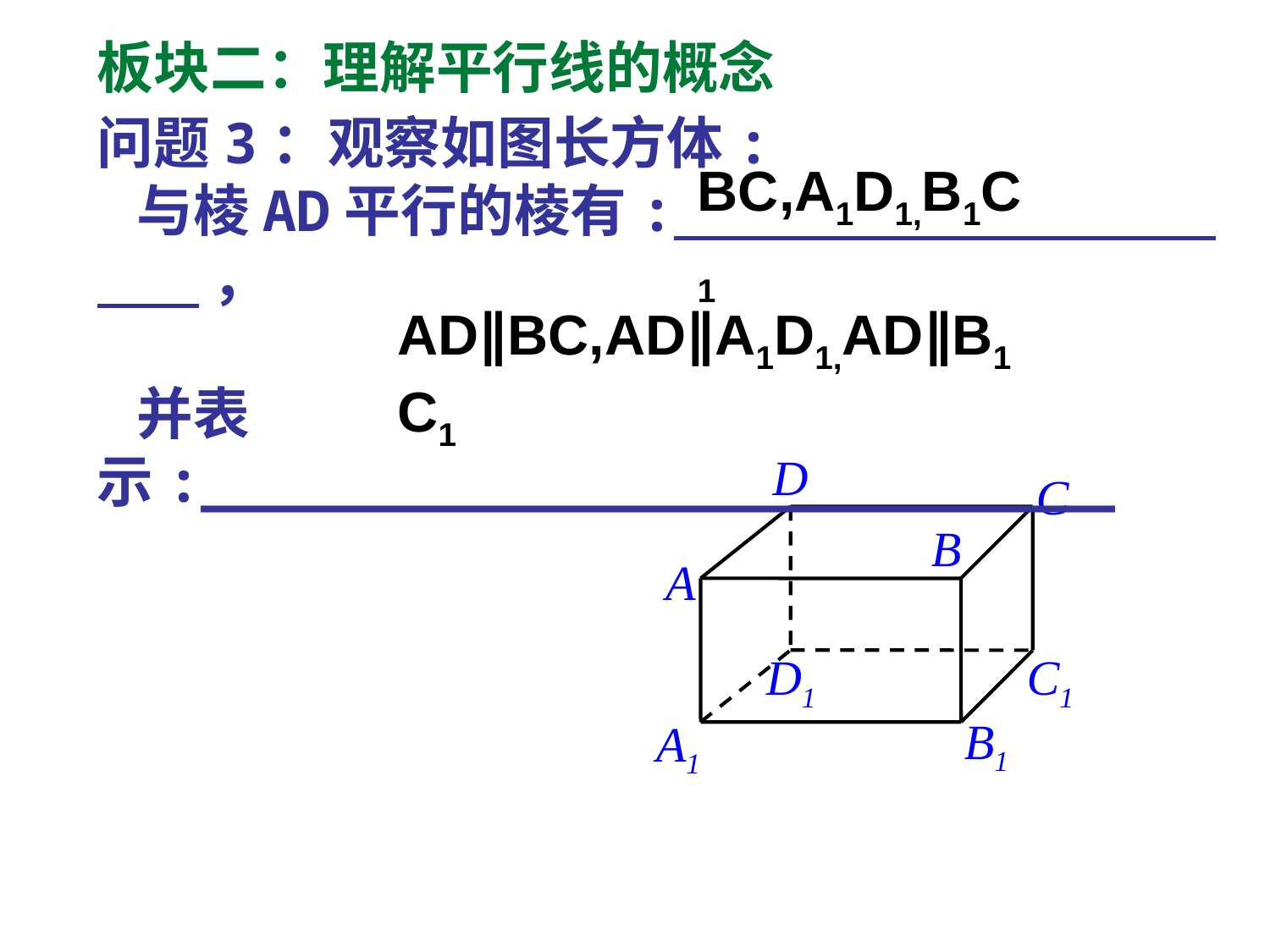

板块二：理解平行线的概念
问题3：观察如图长方体:
  与棱AD平行的棱有:                    ，

  并表示:___________________________
BC,A1D1,B1C1
AD∥BC,AD∥A1D1,AD∥B1C1
D
C

B
A
C1
D1
B1
A1